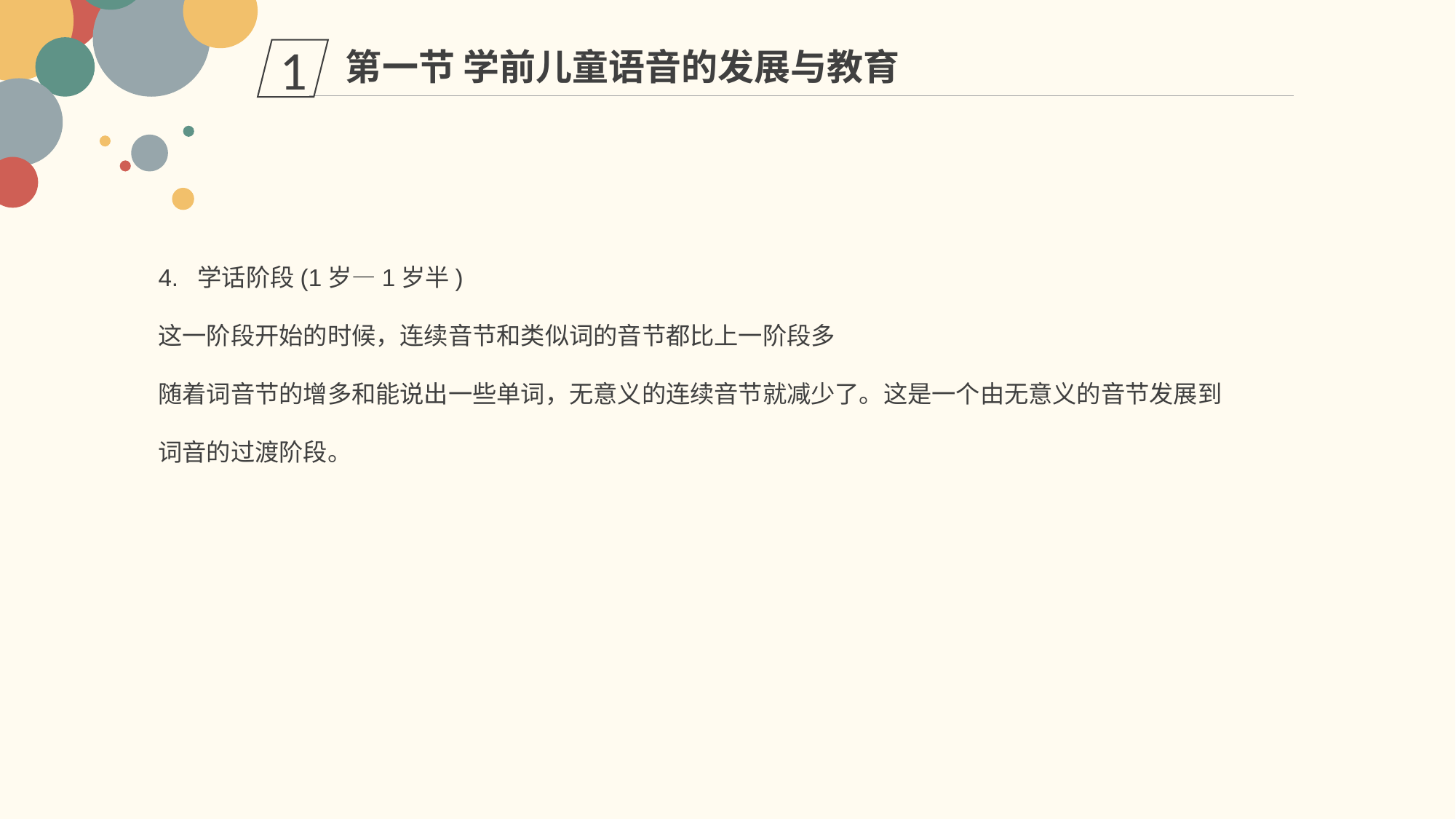

第一节 学前儿童语音的发展与教育
1
4.  学话阶段(1岁—1岁半)
这一阶段开始的时候，连续音节和类似词的音节都比上一阶段多
随着词音节的增多和能说出一些单词，无意义的连续音节就减少了。这是一个由无意义的音节发展到词音的过渡阶段。